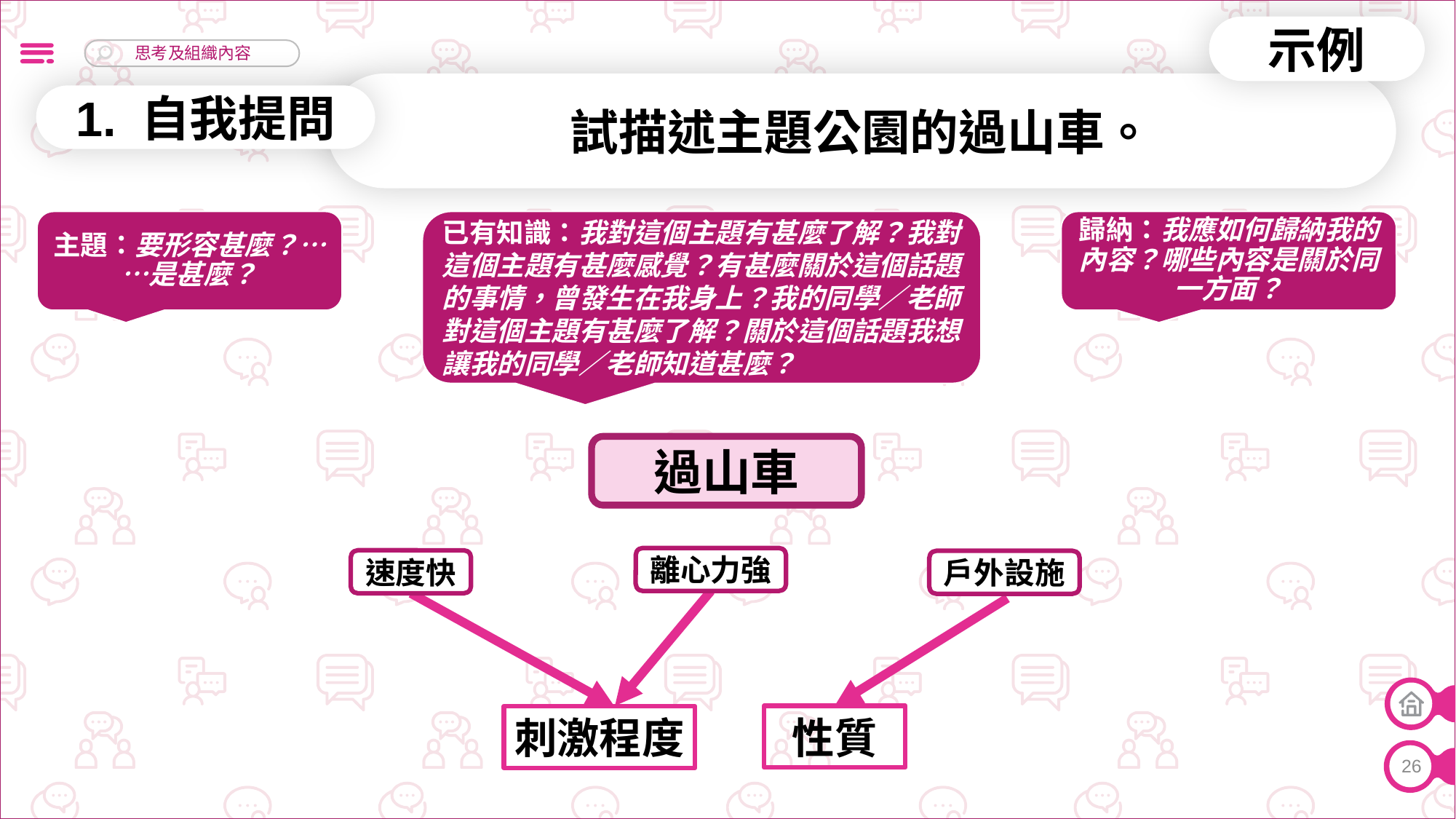

示例
試描述主題公園的過山車。
1. 自我提問
主題：要形容甚麼？……是甚麼？
已有知識：我對這個主題有甚麼了解？我對這個主題有甚麼感覺？有甚麼關於這個話題的事情，曾發生在我身上？我的同學／老師對這個主題有甚麼了解？關於這個話題我想讓我的同學／老師知道甚麼？
歸納：我應如何歸納我的內容？哪些內容是關於同一方面？

過山車
離心力強
速度快
戶外設施
性質
刺激程度
26